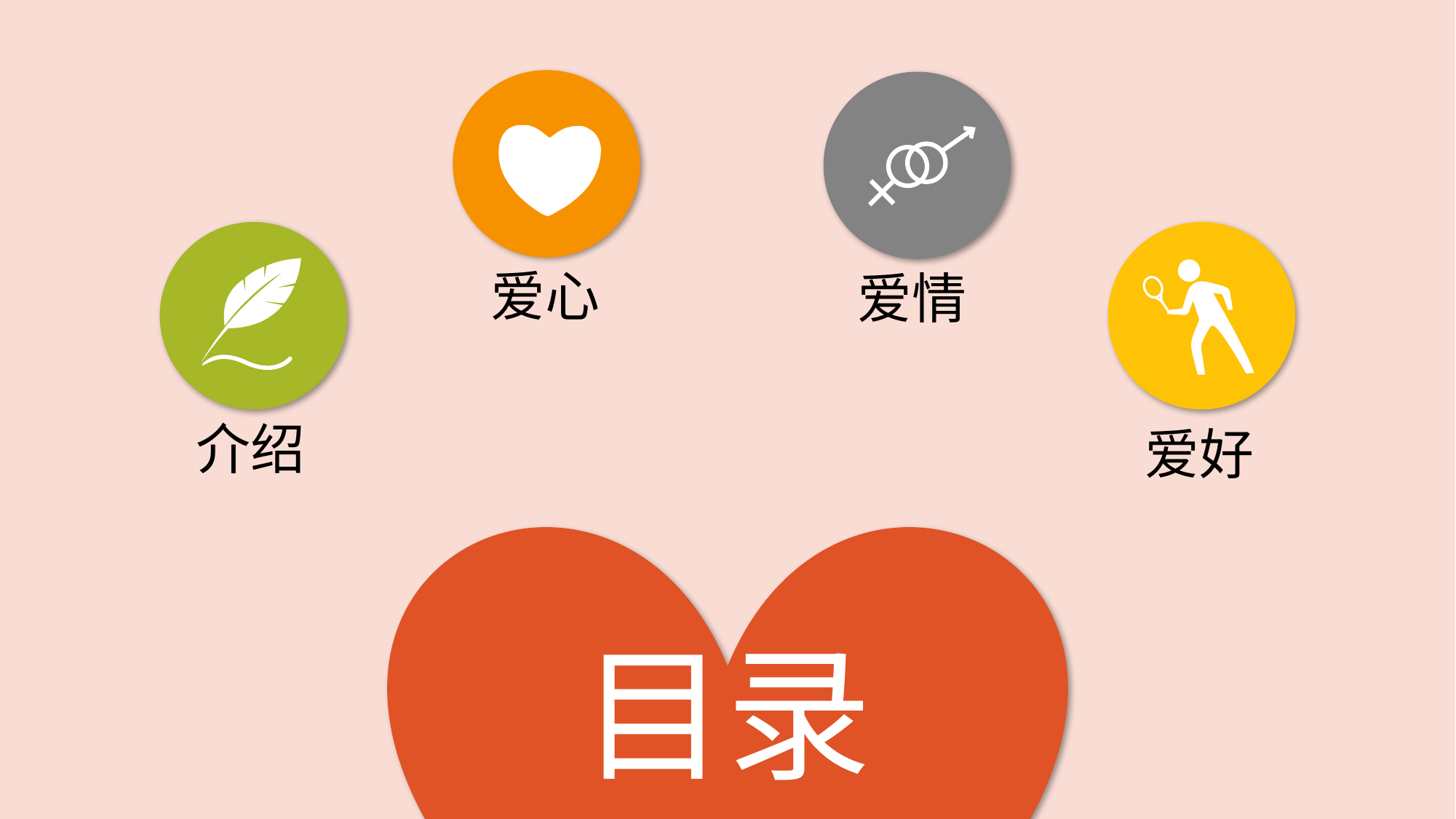

爱心

爱情

介绍

爱好
目录
介绍
爱好
爱情
爱心

目录